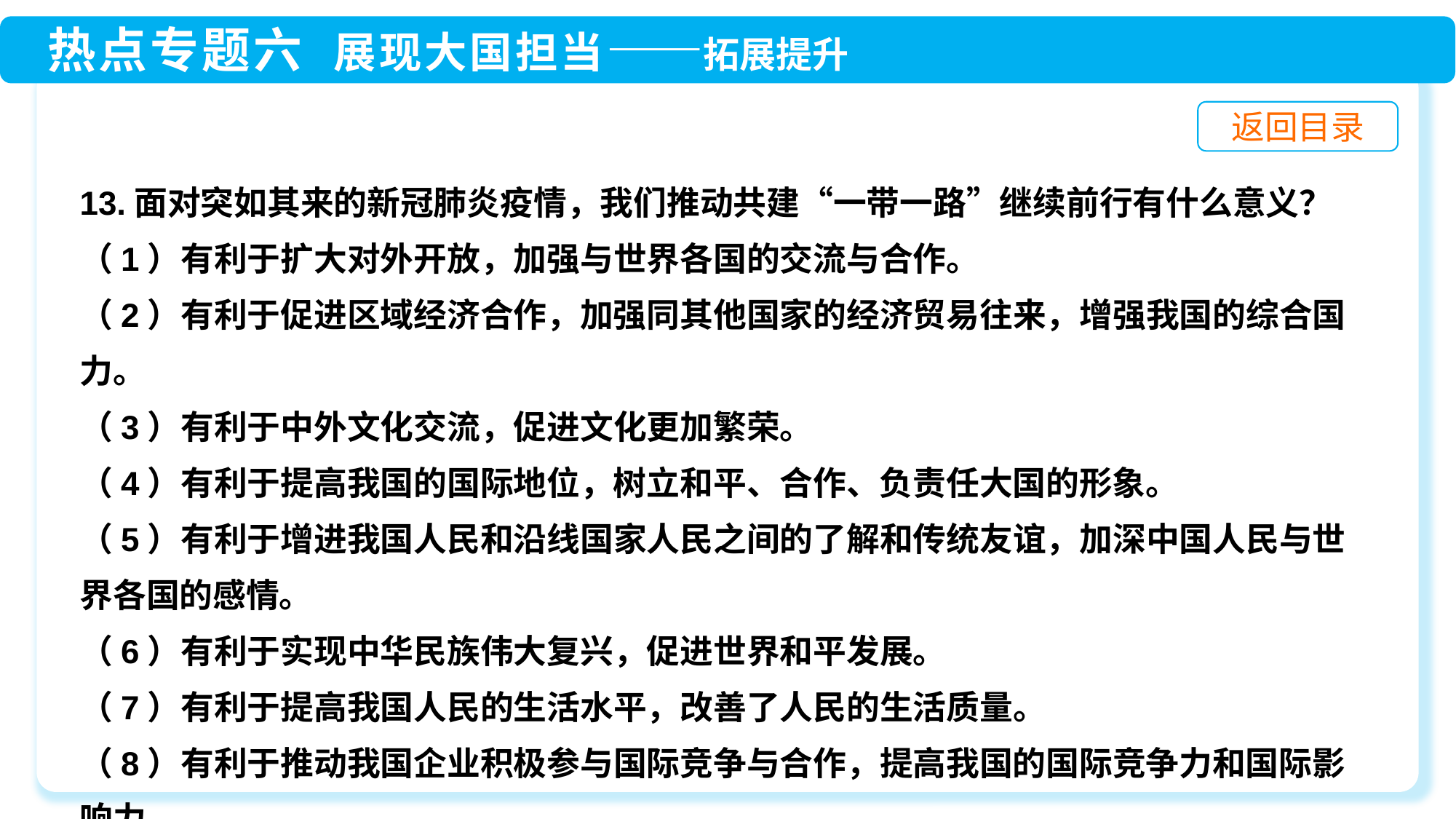

13.面对突如其来的新冠肺炎疫情，我们推动共建“一带一路”继续前行有什么意义？
（1）有利于扩大对外开放，加强与世界各国的交流与合作。
（2）有利于促进区域经济合作，加强同其他国家的经济贸易往来，增强我国的综合国力。
（3）有利于中外文化交流，促进文化更加繁荣。
（4）有利于提高我国的国际地位，树立和平、合作、负责任大国的形象。
（5）有利于增进我国人民和沿线国家人民之间的了解和传统友谊，加深中国人民与世界各国的感情。
（6）有利于实现中华民族伟大复兴，促进世界和平发展。
（7）有利于提高我国人民的生活水平，改善了人民的生活质量。
（8）有利于推动我国企业积极参与国际竞争与合作，提高我国的国际竞争力和国际影响力。